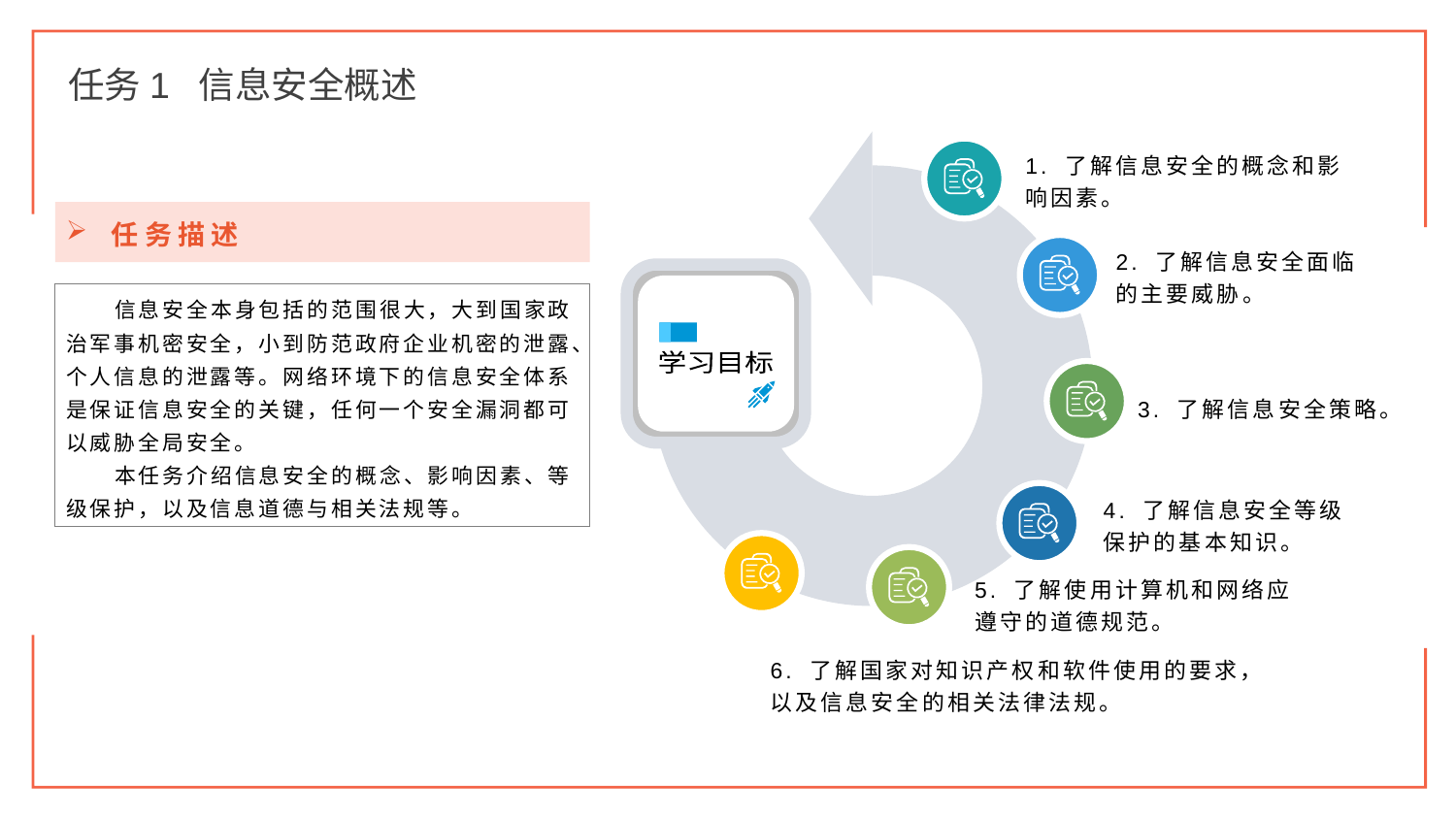

任务1  信息安全概述
1. 了解信息安全的概念和影响因素。

2. 了解信息安全面临的主要威胁。

学习目标

3. 了解信息安全策略。

4. 了解信息安全等级保护的基本知识。

5. 了解使用计算机和网络应遵守的道德规范。

6. 了解国家对知识产权和软件使用的要求，以及信息安全的相关法律法规。
任务描述
信息安全本身包括的范围很大，大到国家政治军事机密安全，小到防范政府企业机密的泄露、个人信息的泄露等。网络环境下的信息安全体系是保证信息安全的关键，任何一个安全漏洞都可以威胁全局安全。
本任务介绍信息安全的概念、影响因素、等级保护，以及信息道德与相关法规等。